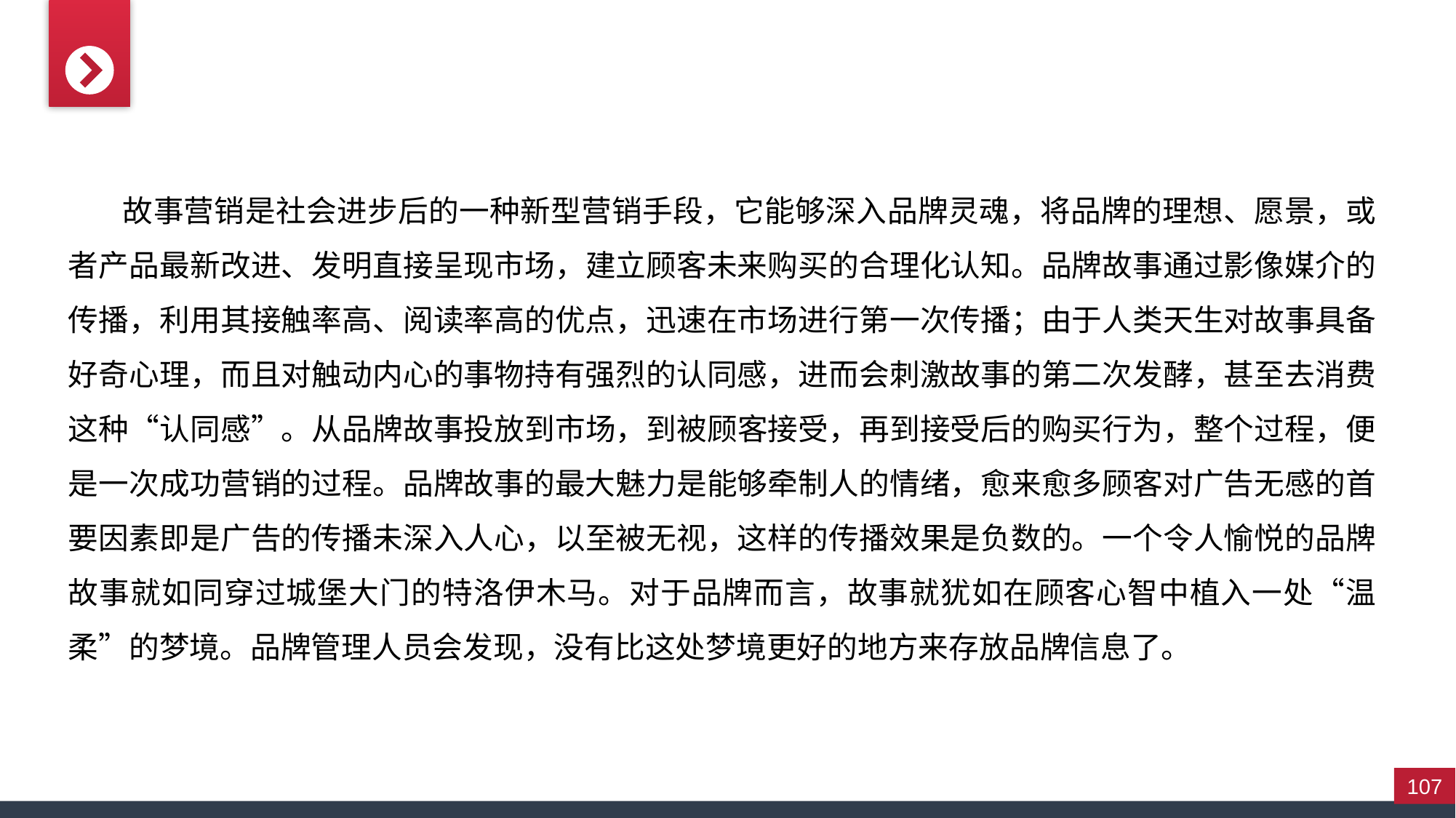

故事营销是社会进步后的一种新型营销手段，它能够深入品牌灵魂，将品牌的理想、愿景，或者产品最新改进、发明直接呈现市场，建立顾客未来购买的合理化认知。品牌故事通过影像媒介的传播，利用其接触率高、阅读率高的优点，迅速在市场进行第一次传播；由于人类天生对故事具备好奇心理，而且对触动内心的事物持有强烈的认同感，进而会刺激故事的第二次发酵，甚至去消费这种“认同感”。从品牌故事投放到市场，到被顾客接受，再到接受后的购买行为，整个过程，便是一次成功营销的过程。品牌故事的最大魅力是能够牵制人的情绪，愈来愈多顾客对广告无感的首要因素即是广告的传播未深入人心，以至被无视，这样的传播效果是负数的。一个令人愉悦的品牌故事就如同穿过城堡大门的特洛伊木马。对于品牌而言，故事就犹如在顾客心智中植入一处“温柔”的梦境。品牌管理人员会发现，没有比这处梦境更好的地方来存放品牌信息了。